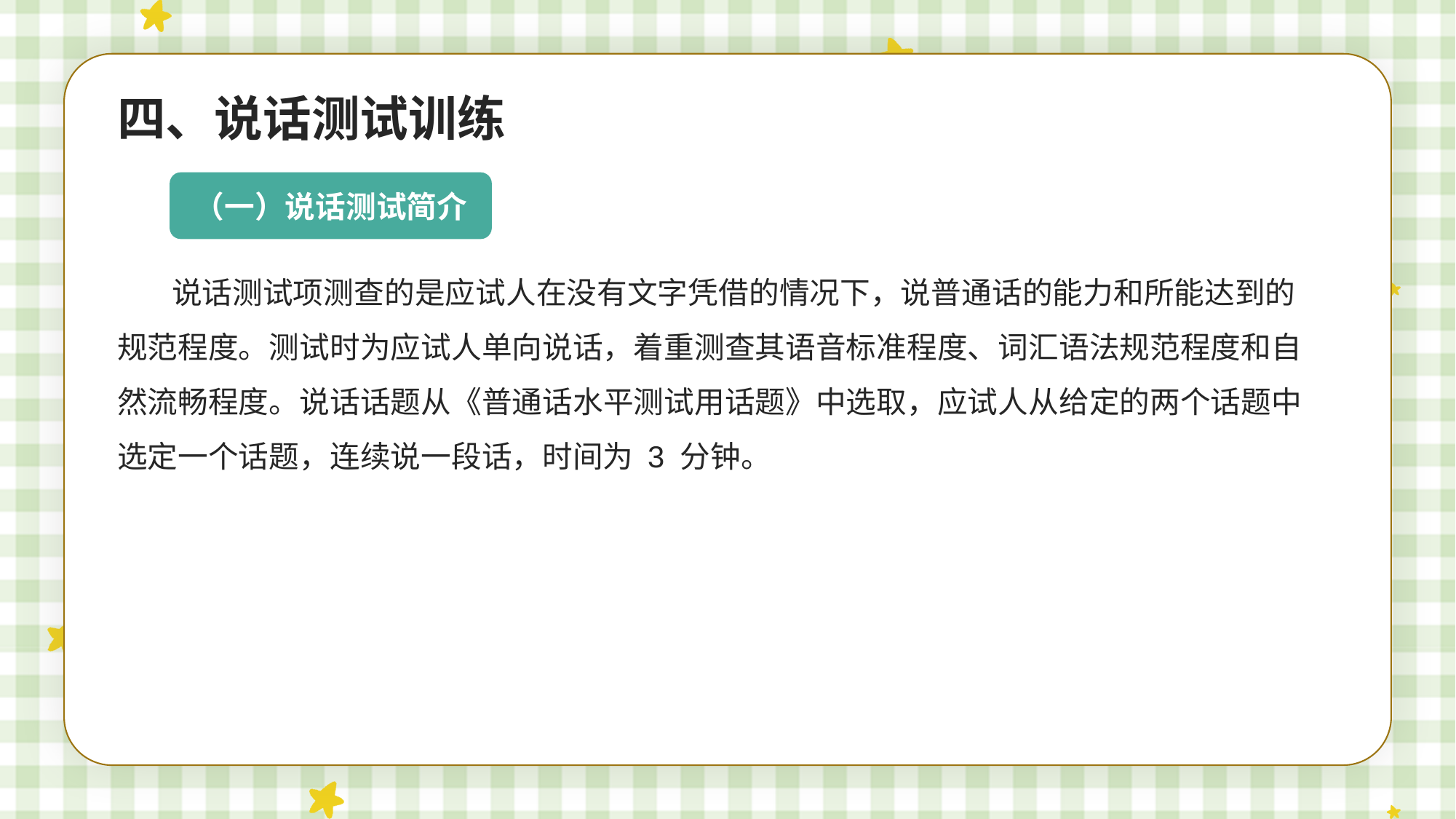

四、说话测试训练
（一）说话测试简介
说话测试项测查的是应试人在没有文字凭借的情况下，说普通话的能力和所能达到的规范程度。测试时为应试人单向说话，着重测查其语音标准程度、词汇语法规范程度和自然流畅程度。说话话题从《普通话水平测试用话题》中选取，应试人从给定的两个话题中选定一个话题，连续说一段话，时间为 3 分钟。